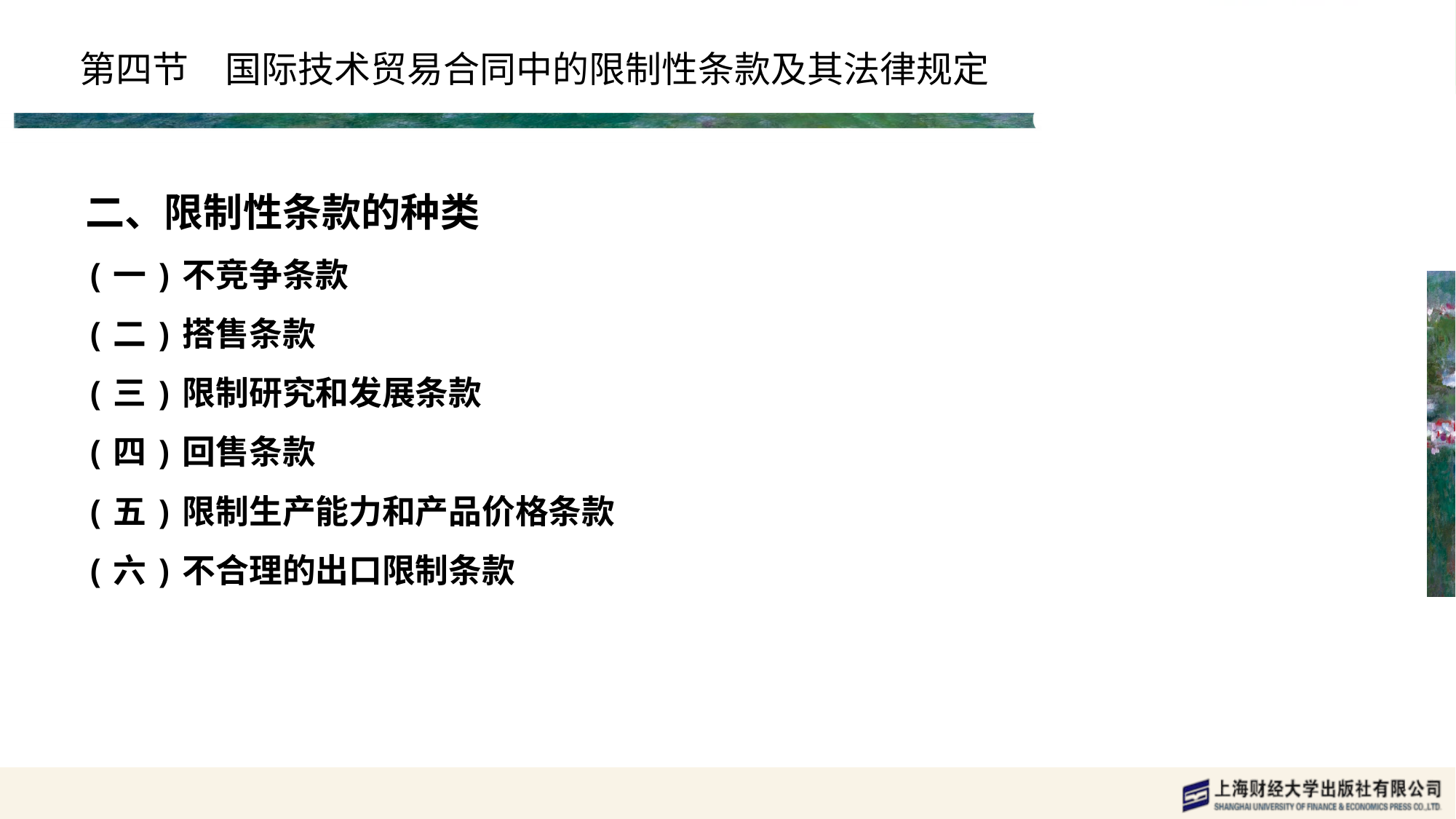

# 第四节　国际技术贸易合同中的限制性条款及其法律规定
二、限制性条款的种类
(一)不竞争条款
(二)搭售条款
(三)限制研究和发展条款
(四)回售条款
(五)限制生产能力和产品价格条款
(六)不合理的出口限制条款